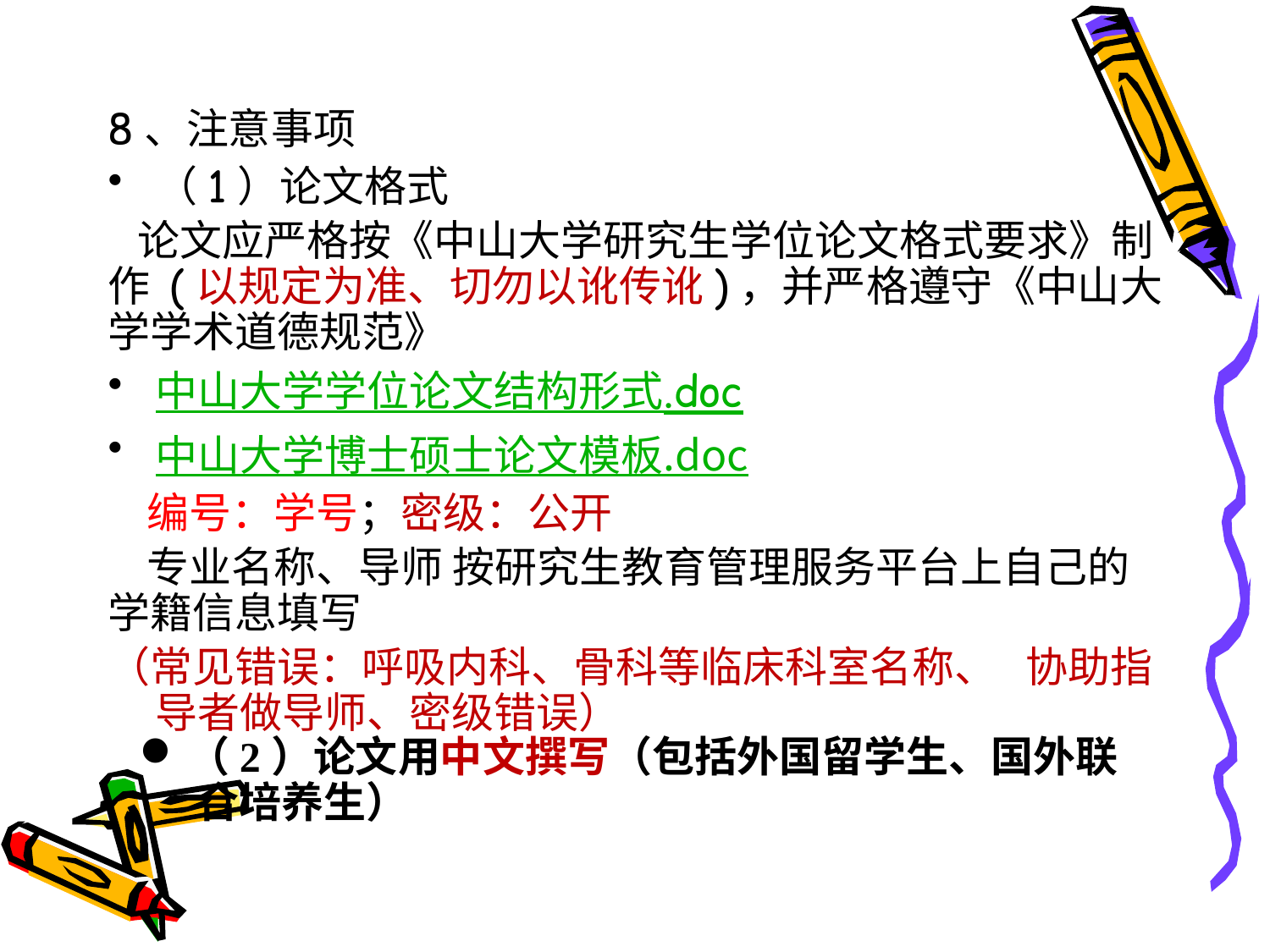

# 8、注意事项
（1）论文格式
  论文应严格按《中山大学研究生学位论文格式要求》制作 (以规定为准、切勿以讹传讹)，并严格遵守《中山大学学术道德规范》
中山大学学位论文结构形式.doc
中山大学博士硕士论文模板.doc
   编号：学号；密级：公开
   专业名称、导师 按研究生教育管理服务平台上自己的学籍信息填写
（常见错误：呼吸内科、骨科等临床科室名称、   协助指导者做导师、密级错误）
（2）论文用中文撰写（包括外国留学生、国外联  合培养生）